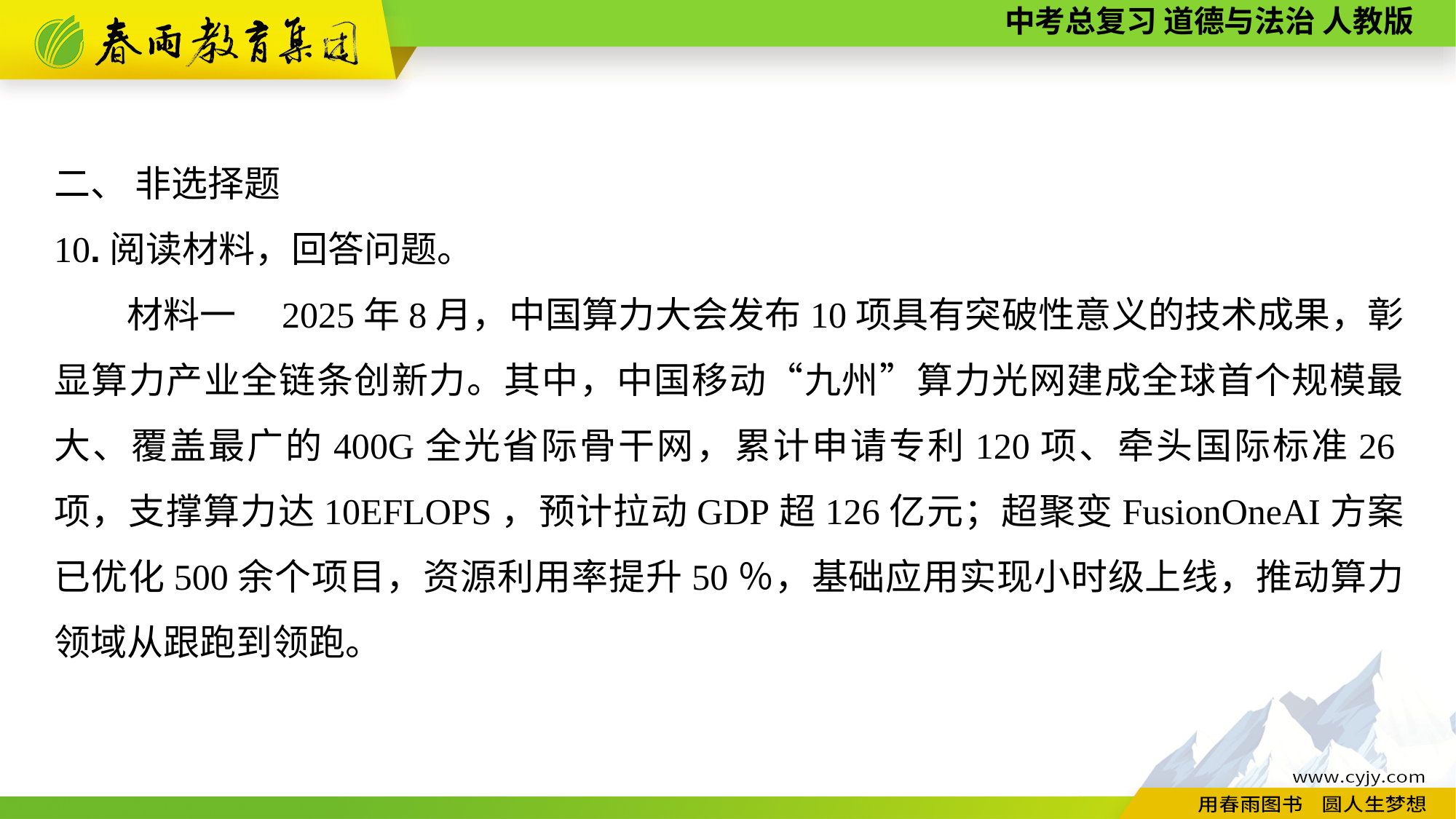

二、 非选择题
10.阅读材料，回答问题。
材料一　2025年8月，中国算力大会发布10项具有突破性意义的技术成果，彰显算力产业全链条创新力。其中，中国移动“九州”算力光网建成全球首个规模最大、覆盖最广的400G全光省际骨干网，累计申请专利120项、牵头国际标准26项，支撑算力达10EFLOPS，预计拉动GDP超126亿元；超聚变FusionOneAI方案已优化500余个项目，资源利用率提升50％，基础应用实现小时级上线，推动算力领域从跟跑到领跑。